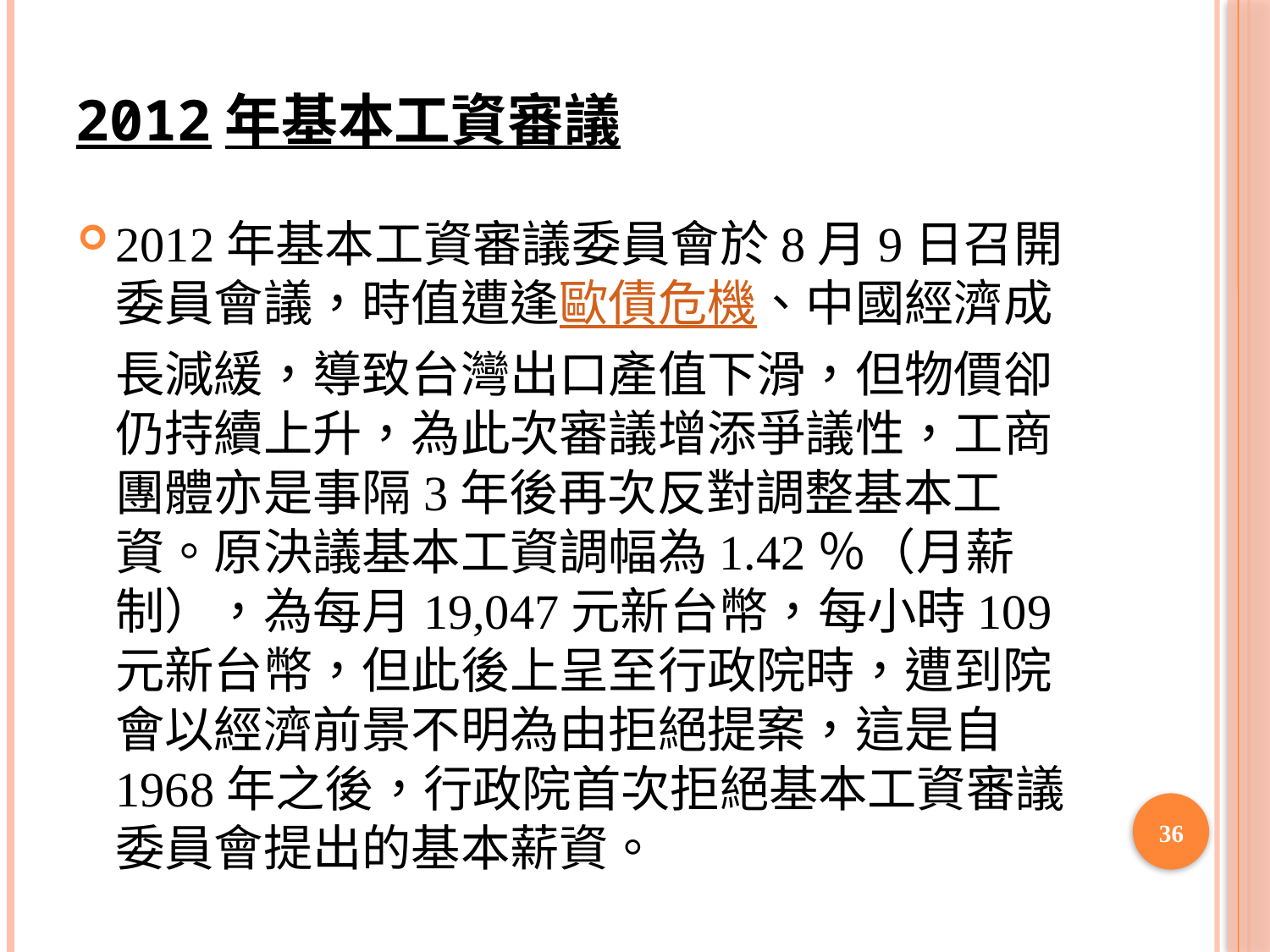

# 2012年基本工資審議
2012年基本工資審議委員會於8月9日召開委員會議，時值遭逢歐債危機、中國經濟成長減緩，導致台灣出口產值下滑，但物價卻仍持續上升，為此次審議增添爭議性，工商團體亦是事隔3年後再次反對調整基本工資。原決議基本工資調幅為1.42％（月薪制），為每月19,047元新台幣，每小時109元新台幣，但此後上呈至行政院時，遭到院會以經濟前景不明為由拒絕提案，這是自1968年之後，行政院首次拒絕基本工資審議委員會提出的基本薪資。
36